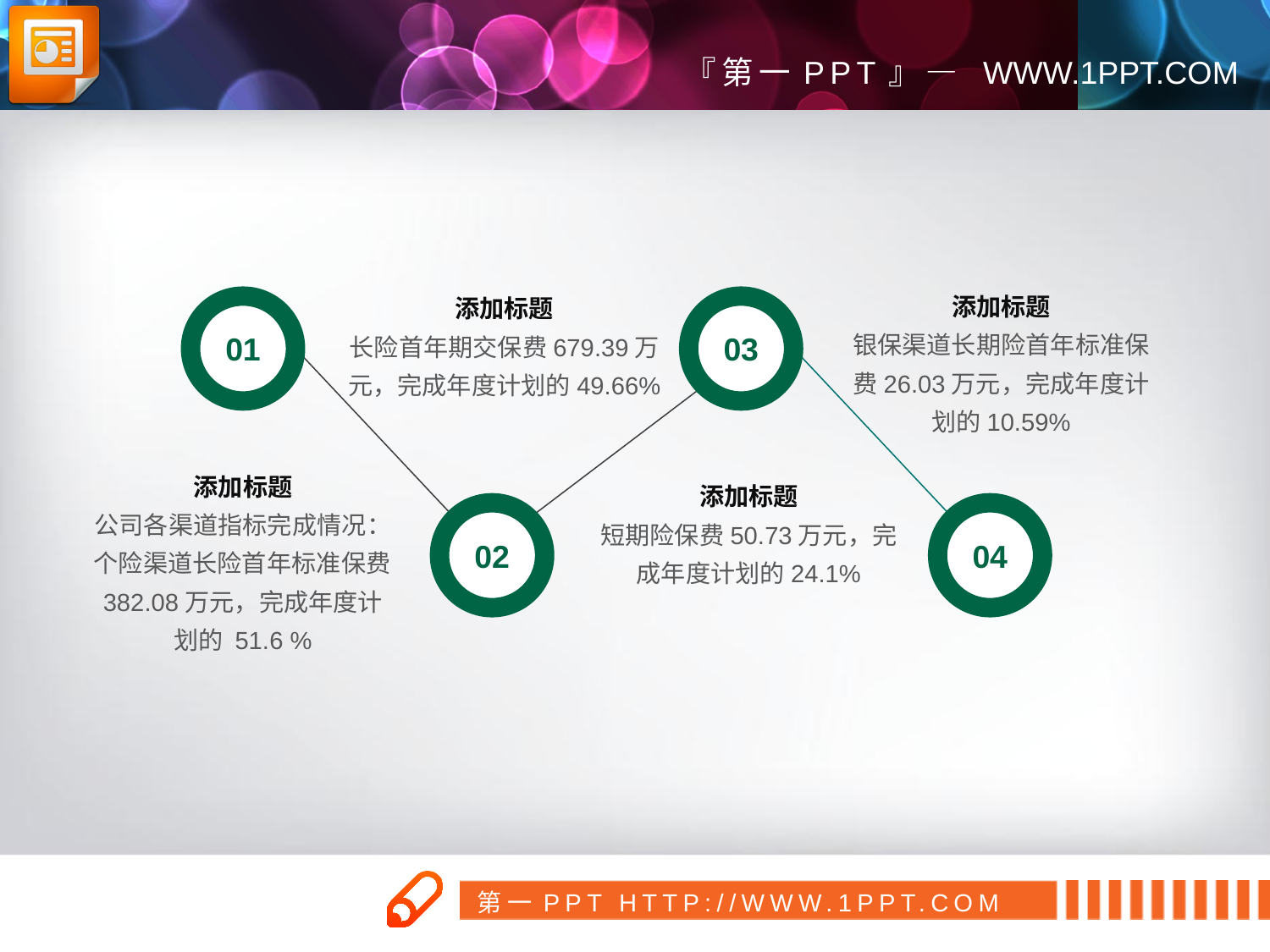

添加标题
长险首年期交保费679.39万元，完成年度计划的49.66%
添加标题
银保渠道长期险首年标准保费26.03万元，完成年度计划的10.59%
01
03
添加标题
公司各渠道指标完成情况：个险渠道长险首年标准保费382.08万元，完成年度计划的 51.6 %
添加标题
短期险保费50.73万元，完成年度计划的24.1%
02
04